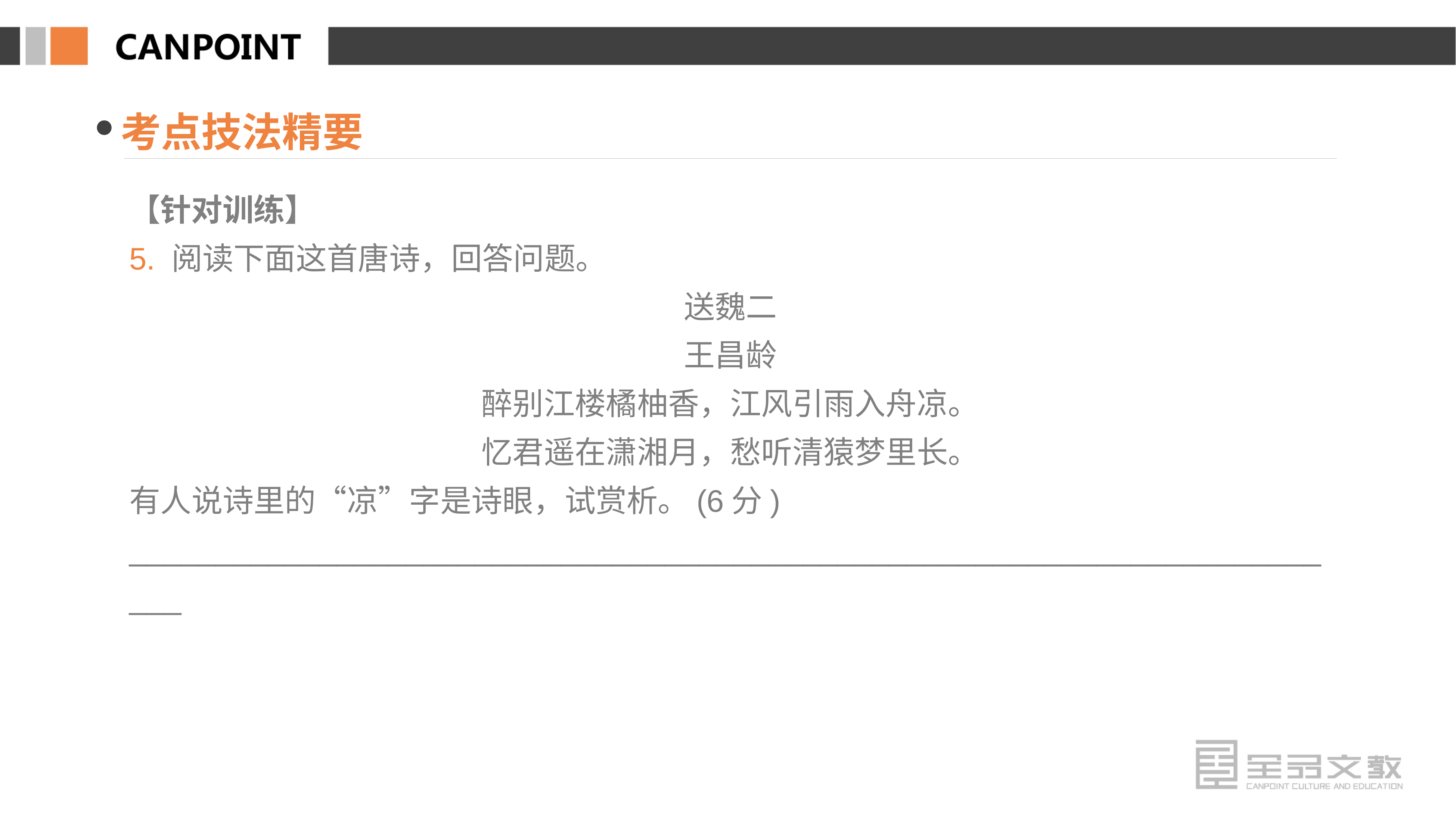

考点技法精要

【针对训练】
5. 阅读下面这首唐诗，回答问题。
送魏二
王昌龄
醉别江楼橘柚香，江风引雨入舟凉。
忆君遥在潇湘月，愁听清猿梦里长。
有人说诗里的“凉”字是诗眼，试赏析。(6分)
________________________________________________________________________